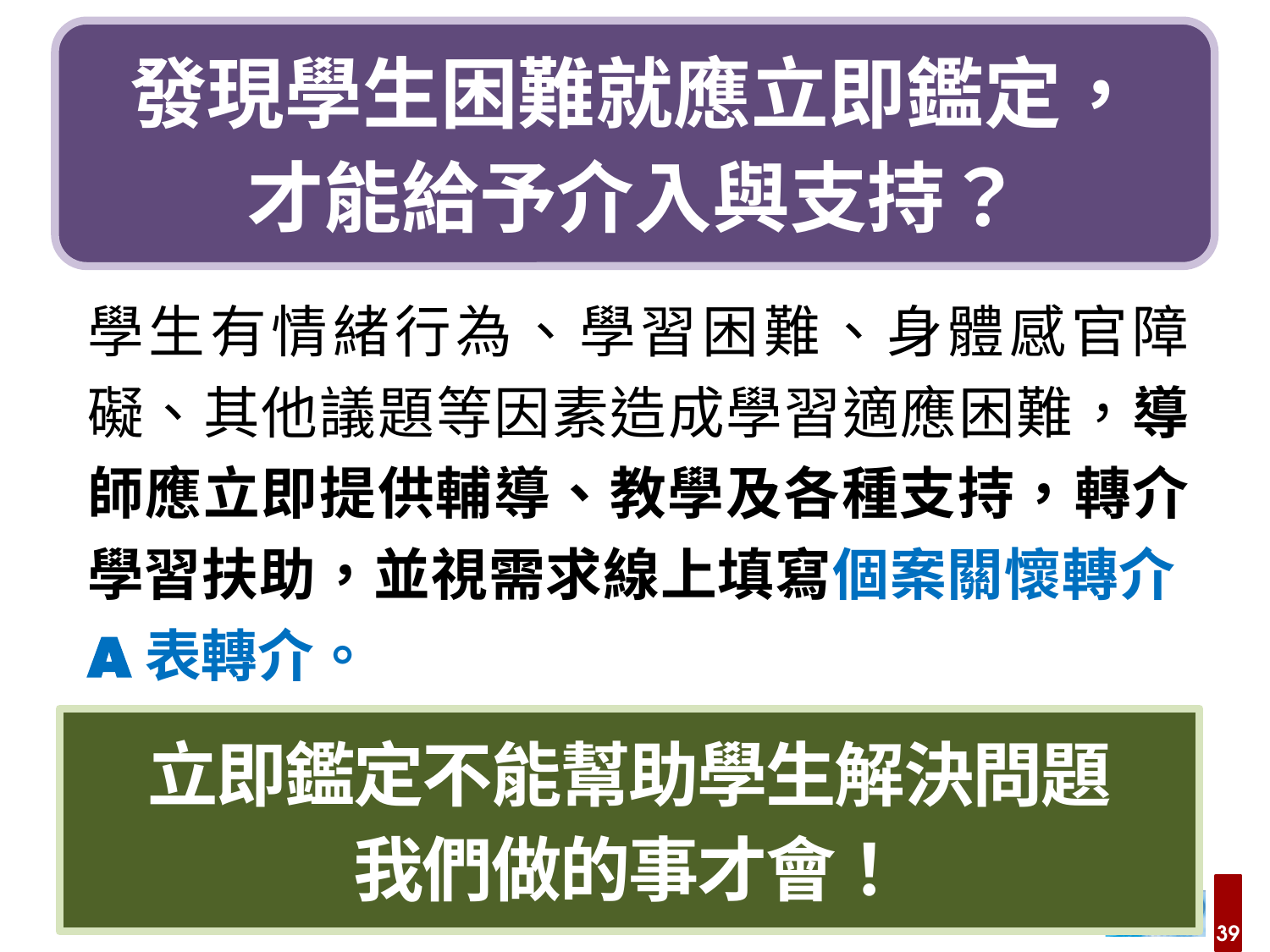

發現學生困難就應立即鑑定，
才能給予介入與支持？
學生有情緒行為、學習困難、身體感官障礙、其他議題等因素造成學習適應困難，導師應立即提供輔導、教學及各種支持，轉介學習扶助，並視需求線上填寫個案關懷轉介A表轉介。
立即鑑定不能幫助學生解決問題
我們做的事才會！
39